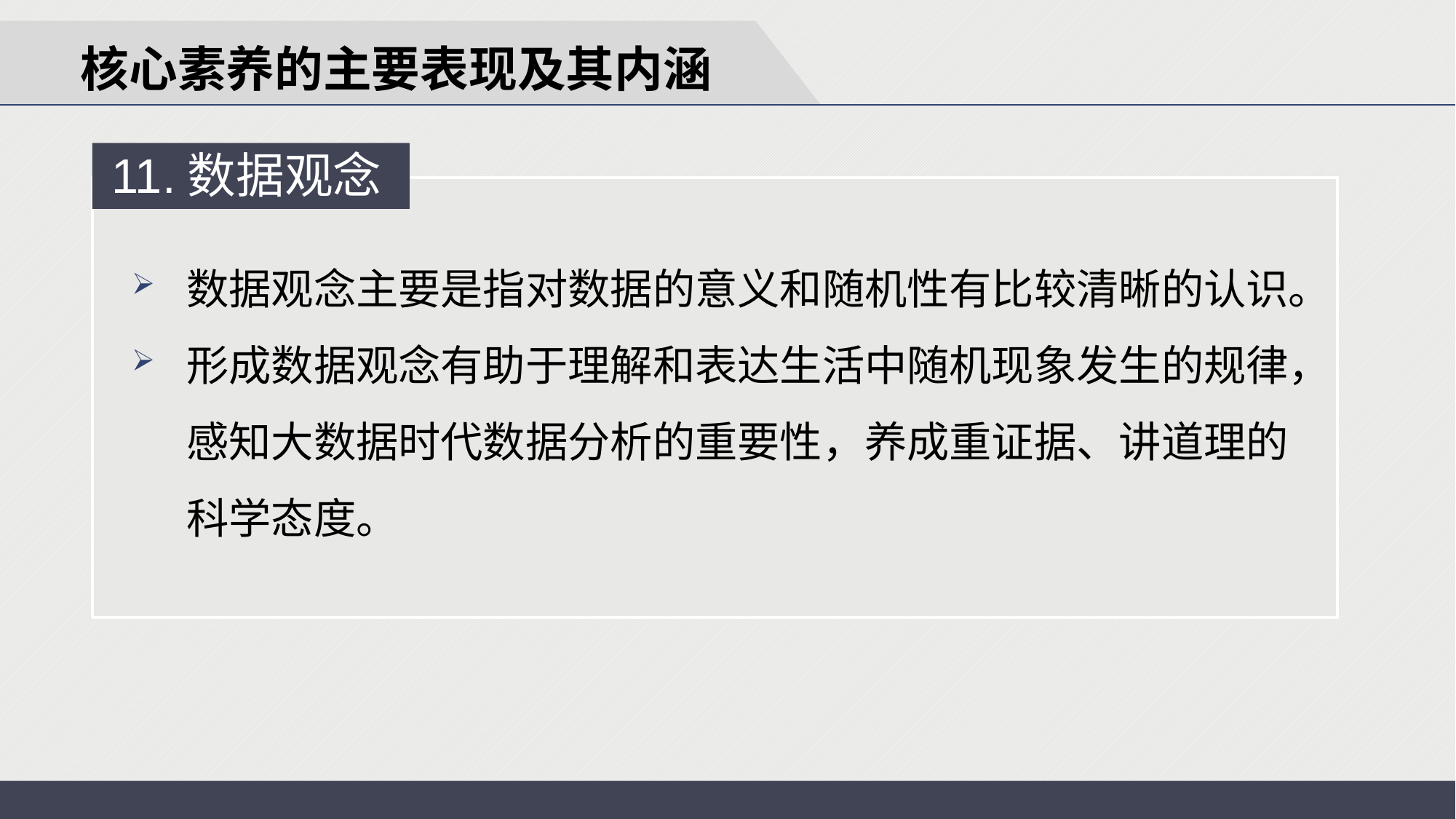

核心素养的主要表现及其内涵
11.数据观念

数据观念主要是指对数据的意义和随机性有比较清晰的认识。
形成数据观念有助于理解和表达生活中随机现象发生的规律，感知大数据时代数据分析的重要性，养成重证据、讲道理的科学态度。